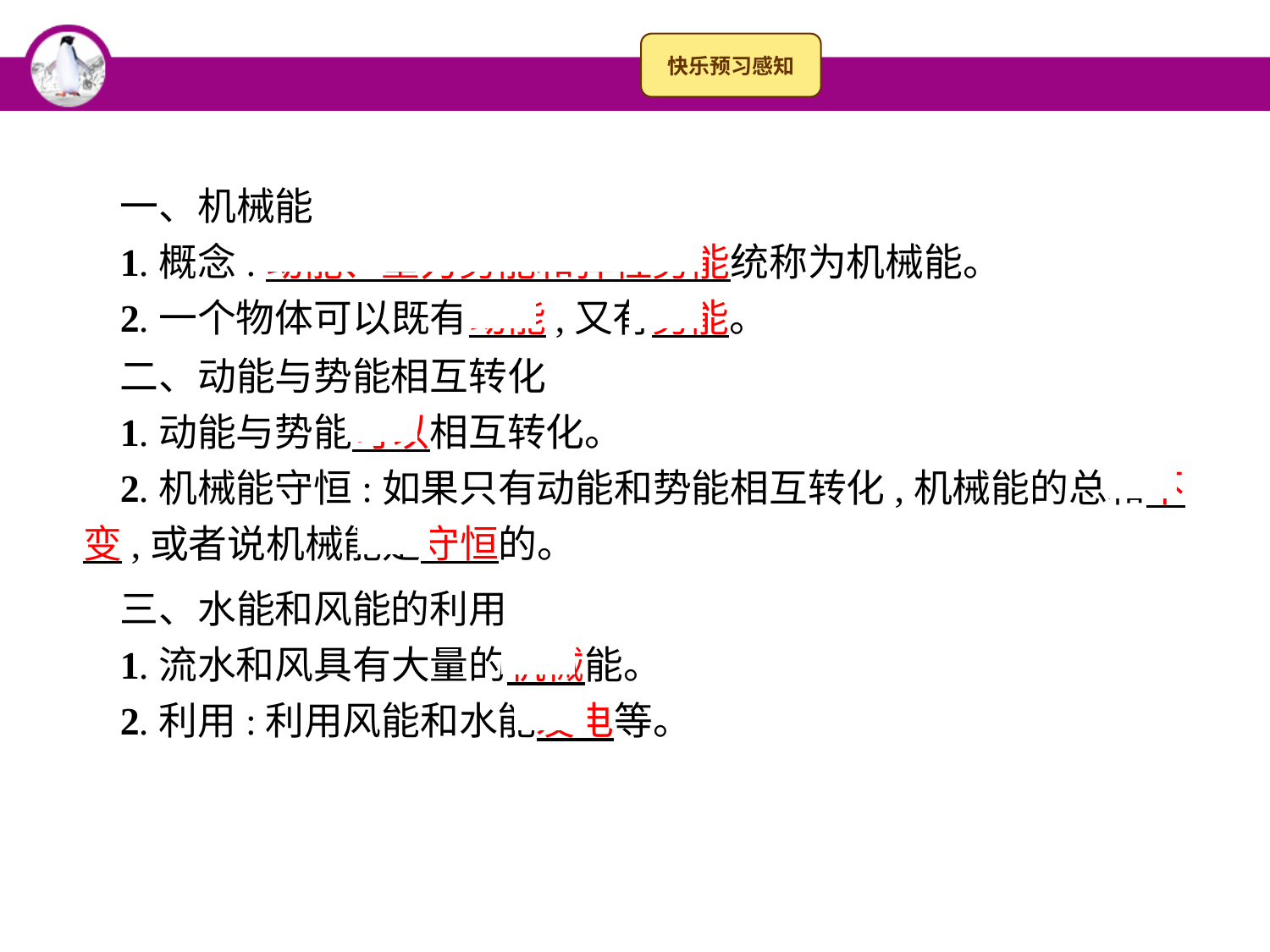

一、机械能
1.概念:动能、重力势能和弹性势能统称为机械能。
2.一个物体可以既有动能,又有势能。

二、动能与势能相互转化
1.动能与势能可以相互转化。
2.机械能守恒:如果只有动能和势能相互转化,机械能的总和不变,或者说机械能是守恒的。

三、水能和风能的利用
1.流水和风具有大量的机械能。
2.利用:利用风能和水能发电等。